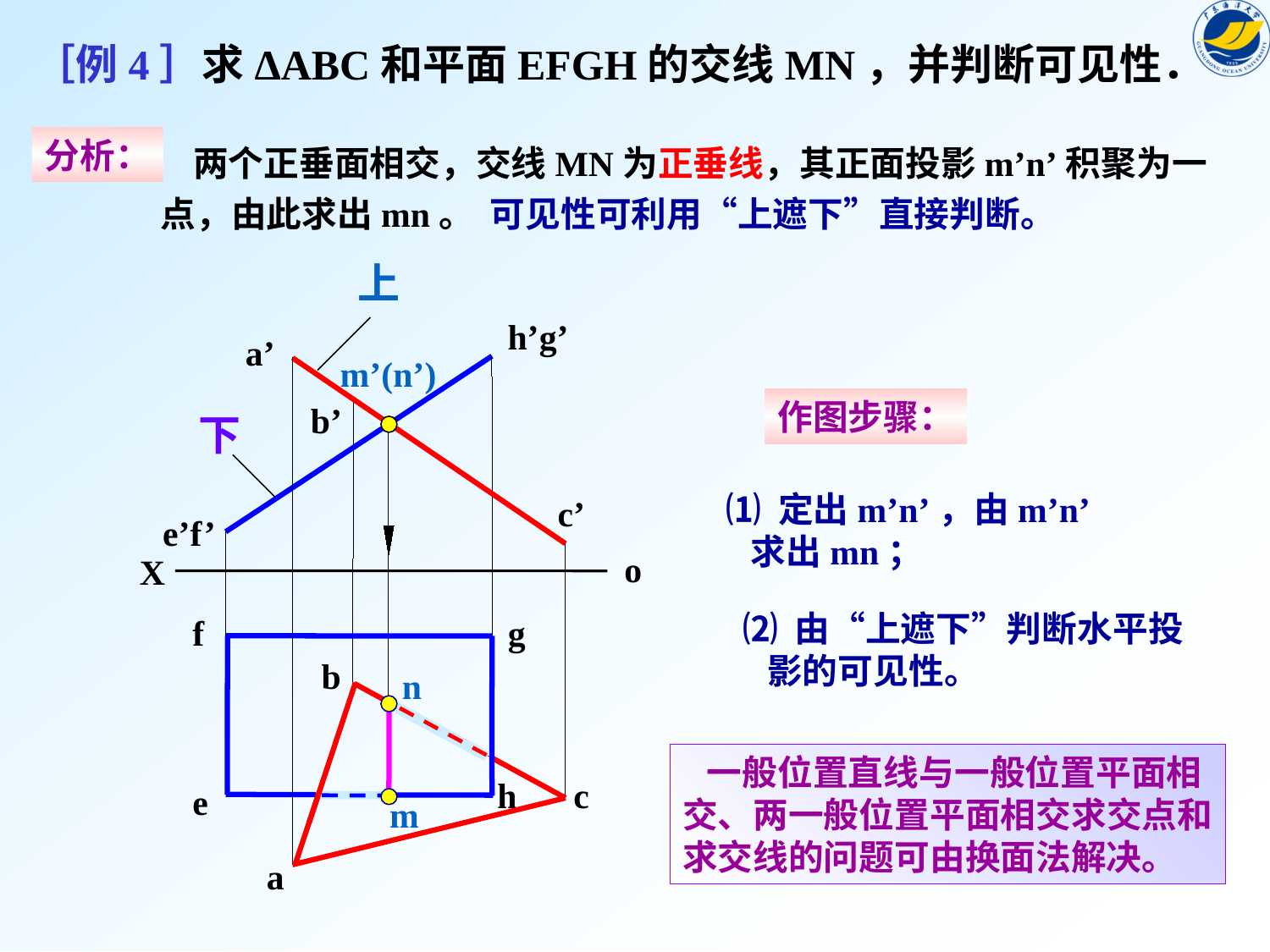

［例4］求ΔABC和平面EFGH的交线MN，并判断可见性．
分析：
   两个正垂面相交，交线MN为正垂线，其正面投影m’n’积聚为一点，由此求出mn。  可见性可利用“上遮下”直接判断。
上
h’g’

e’f’

o
X

a’

c’

b

c

a

b’

f
g
h
e

m’(n’)
作图步骤：
下

⑴ 定出m’n’，由m’n’
  求出mn；
⑵ 由“上遮下”判断水平投
  影的可见性。
n

  一般位置直线与一般位置平面相
交、两一般位置平面相交求交点和
求交线的问题可由换面法解决。

m